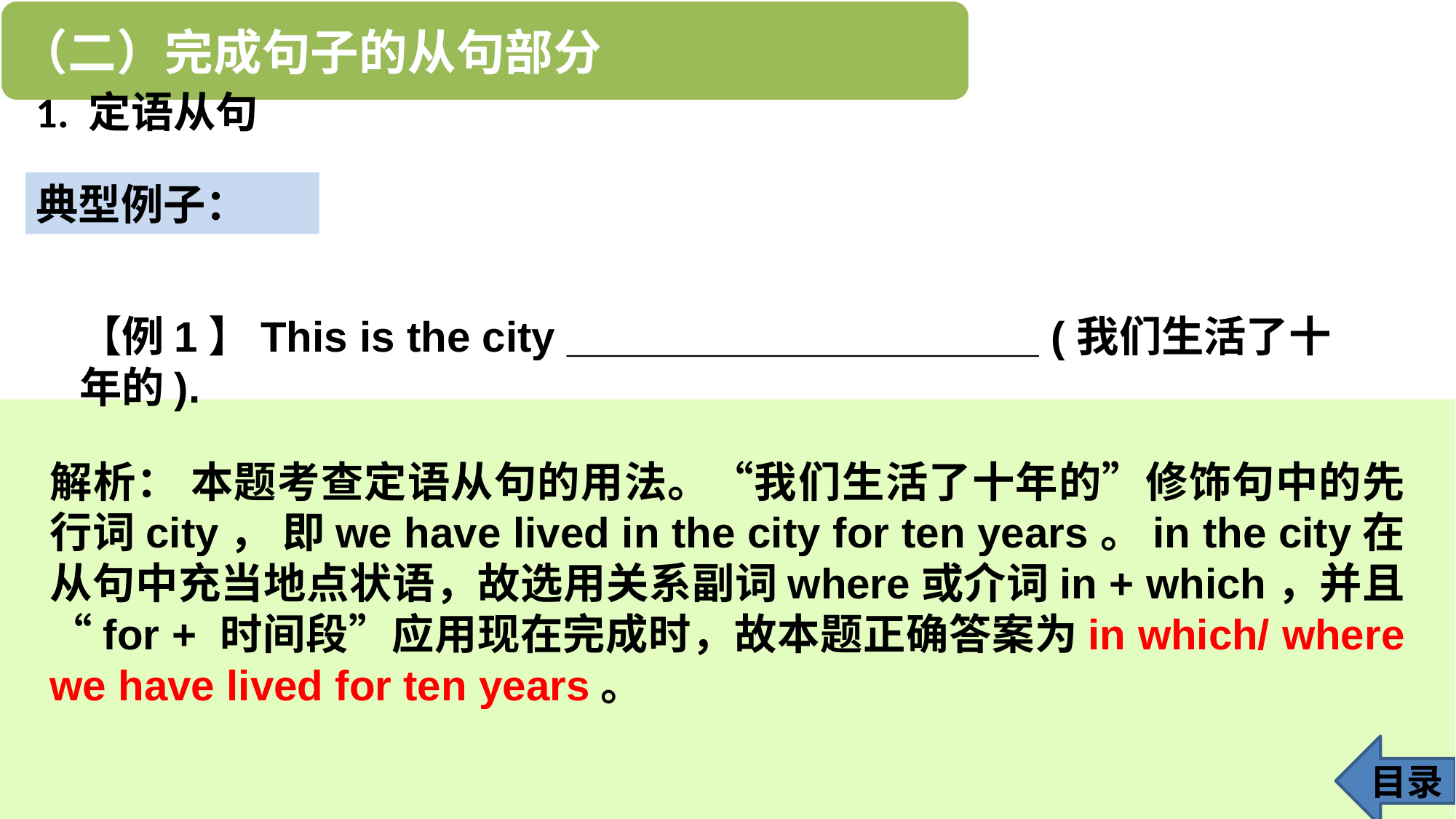

（二）完成句子的从句部分

1. 定语从句
典型例子：

【例1】This is the city ____________________ (我们生活了十年的).

解析： 本题考查定语从句的用法。“我们生活了十年的”修饰句中的先行词city， 即we have lived in the city for ten years。in the city在从句中充当地点状语，故选用关系副词where或介词in + which，并且“for + 时间段”应用现在完成时，故本题正确答案为in which/ where we have lived for ten years。
目录
19